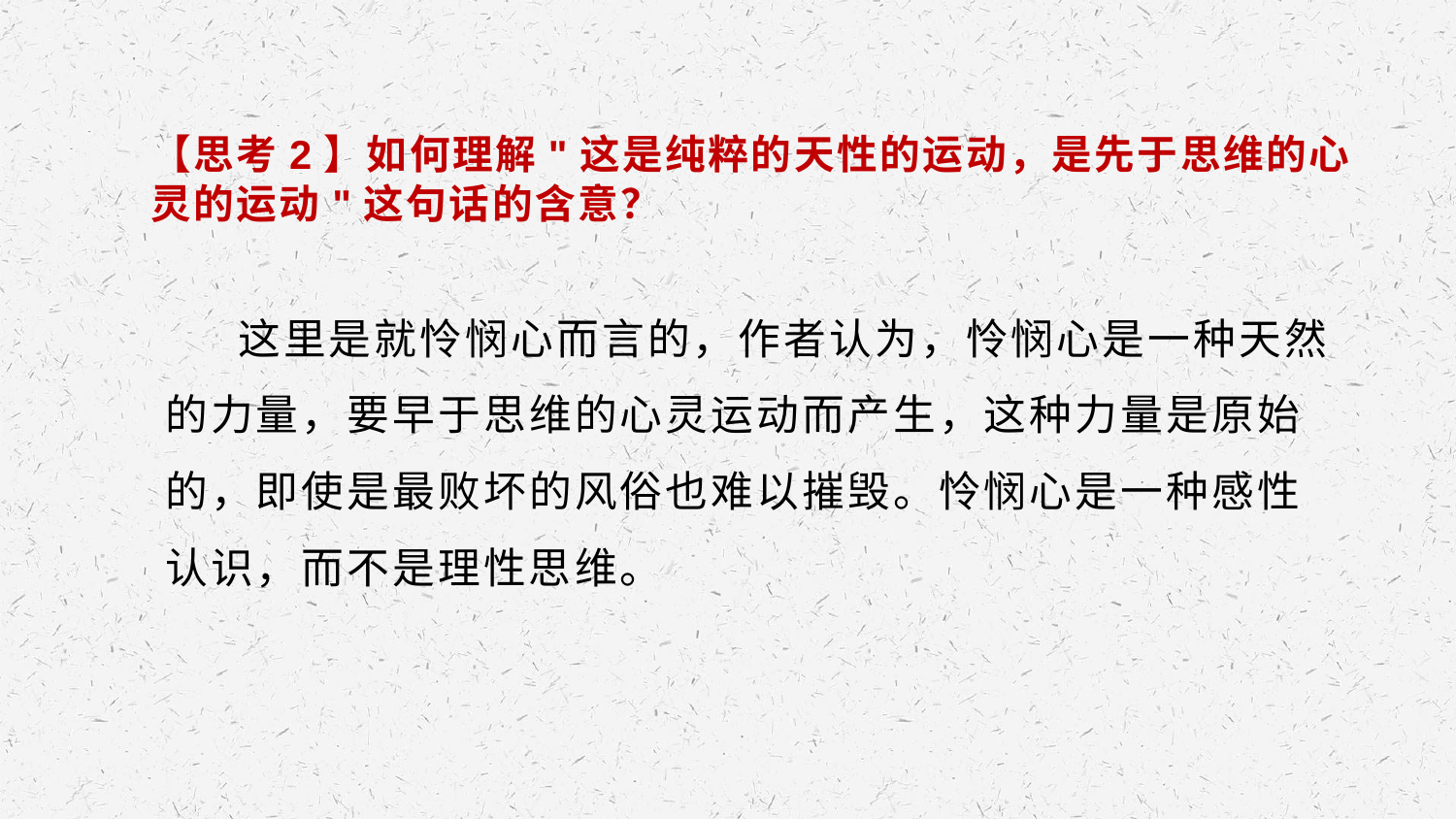

【思考2】如何理解"这是纯粹的天性的运动，是先于思维的心灵的运动"这句话的含意？
这里是就怜悯心而言的，作者认为，怜悯心是一种天然的力量，要早于思维的心灵运动而产生，这种力量是原始的，即使是最败坏的风俗也难以摧毁。怜悯心是一种感性认识，而不是理性思维。